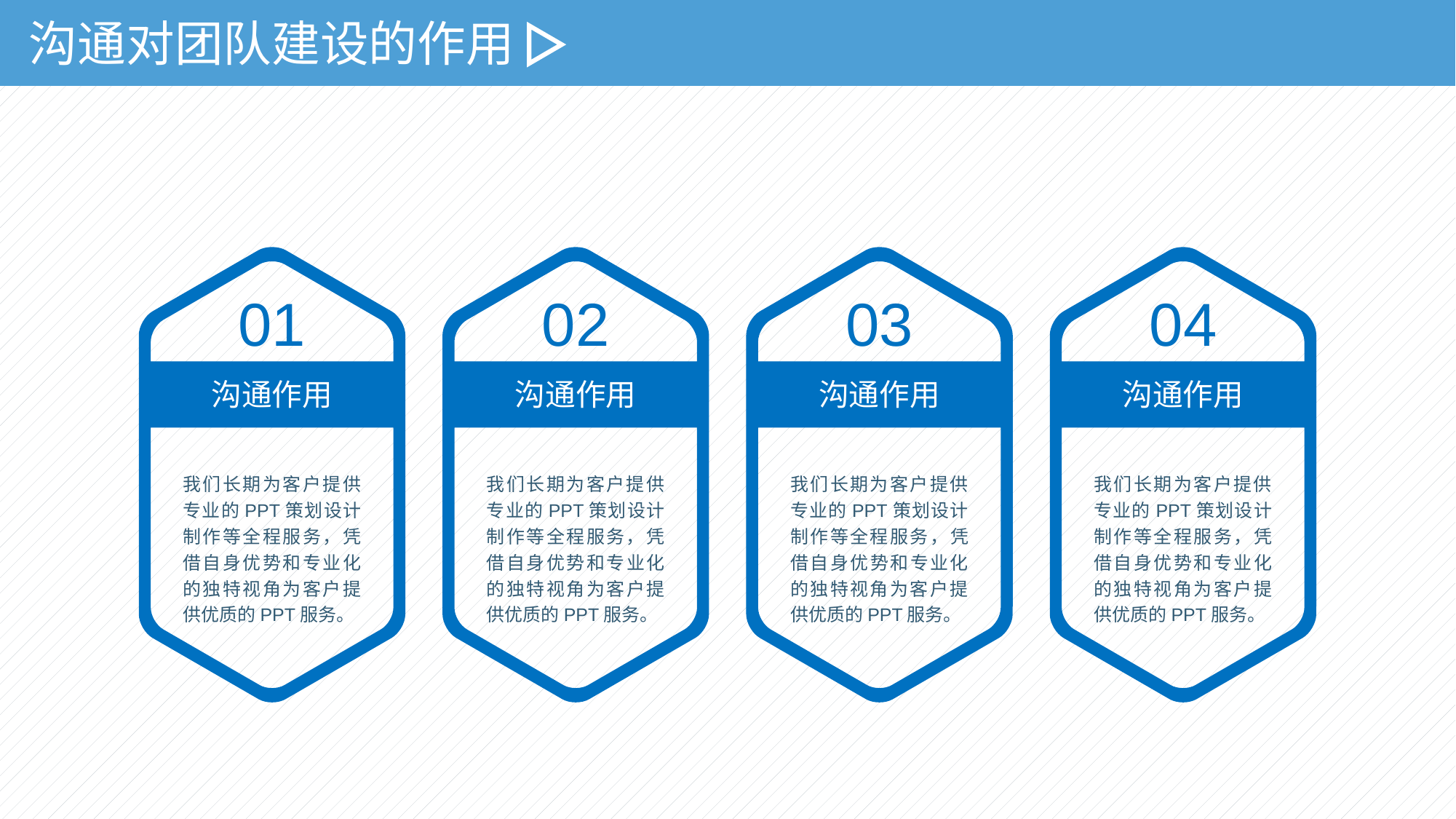

沟通对团队建设的作用

01
沟通作用
我们长期为客户提供专业的PPT策划设计制作等全程服务，凭借自身优势和专业化的独特视角为客户提供优质的PPT服务。

02
沟通作用
我们长期为客户提供专业的PPT策划设计制作等全程服务，凭借自身优势和专业化的独特视角为客户提供优质的PPT服务。

03
沟通作用
我们长期为客户提供专业的PPT策划设计制作等全程服务，凭借自身优势和专业化的独特视角为客户提供优质的PPT服务。

04
沟通作用
我们长期为客户提供专业的PPT策划设计制作等全程服务，凭借自身优势和专业化的独特视角为客户提供优质的PPT服务。